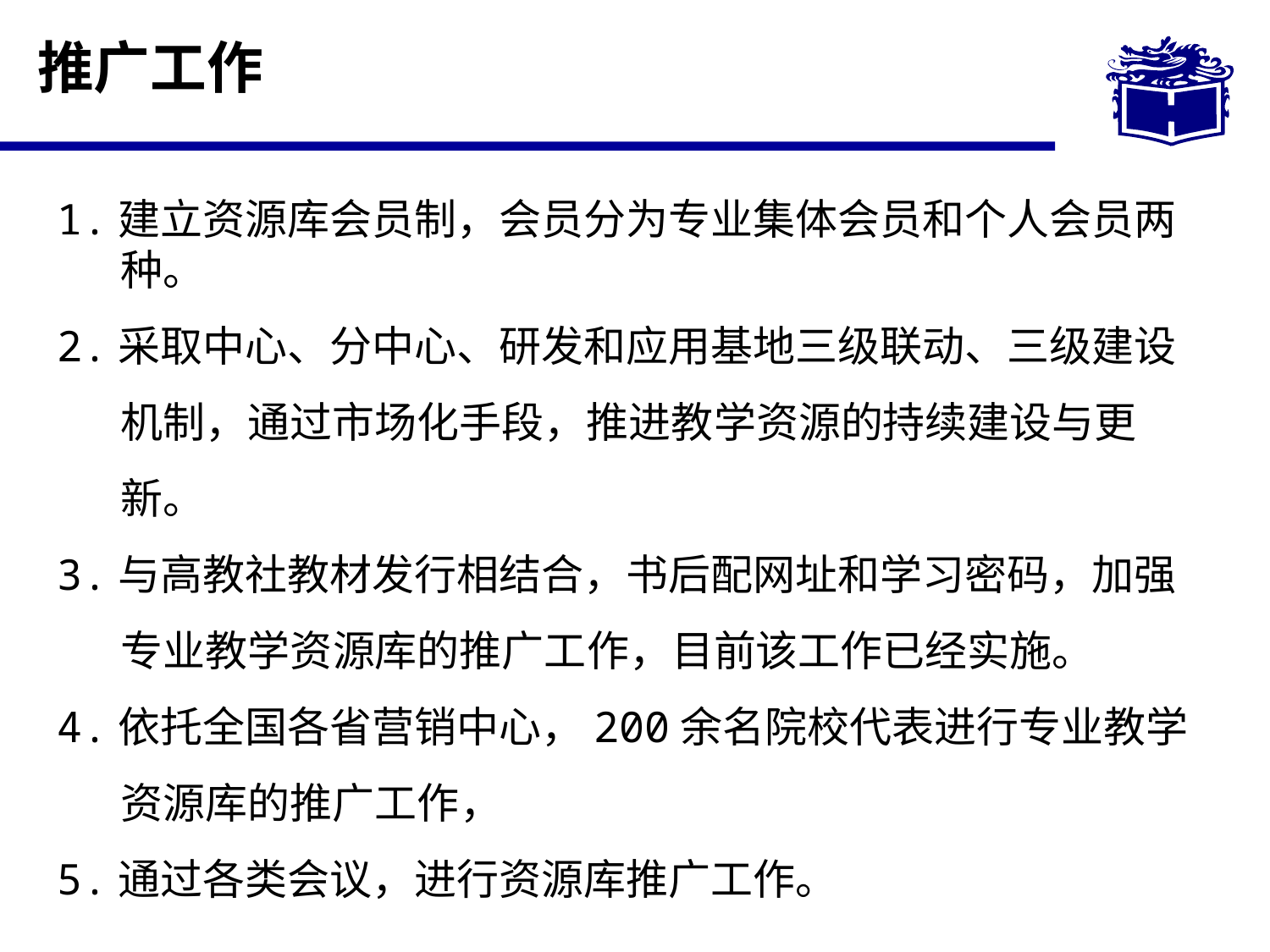

推广工作
1.建立资源库会员制，会员分为专业集体会员和个人会员两种。
2.采取中心、分中心、研发和应用基地三级联动、三级建设机制，通过市场化手段，推进教学资源的持续建设与更新。
3.与高教社教材发行相结合，书后配网址和学习密码，加强专业教学资源库的推广工作，目前该工作已经实施。
4.依托全国各省营销中心，200余名院校代表进行专业教学资源库的推广工作，
5.通过各类会议，进行资源库推广工作。